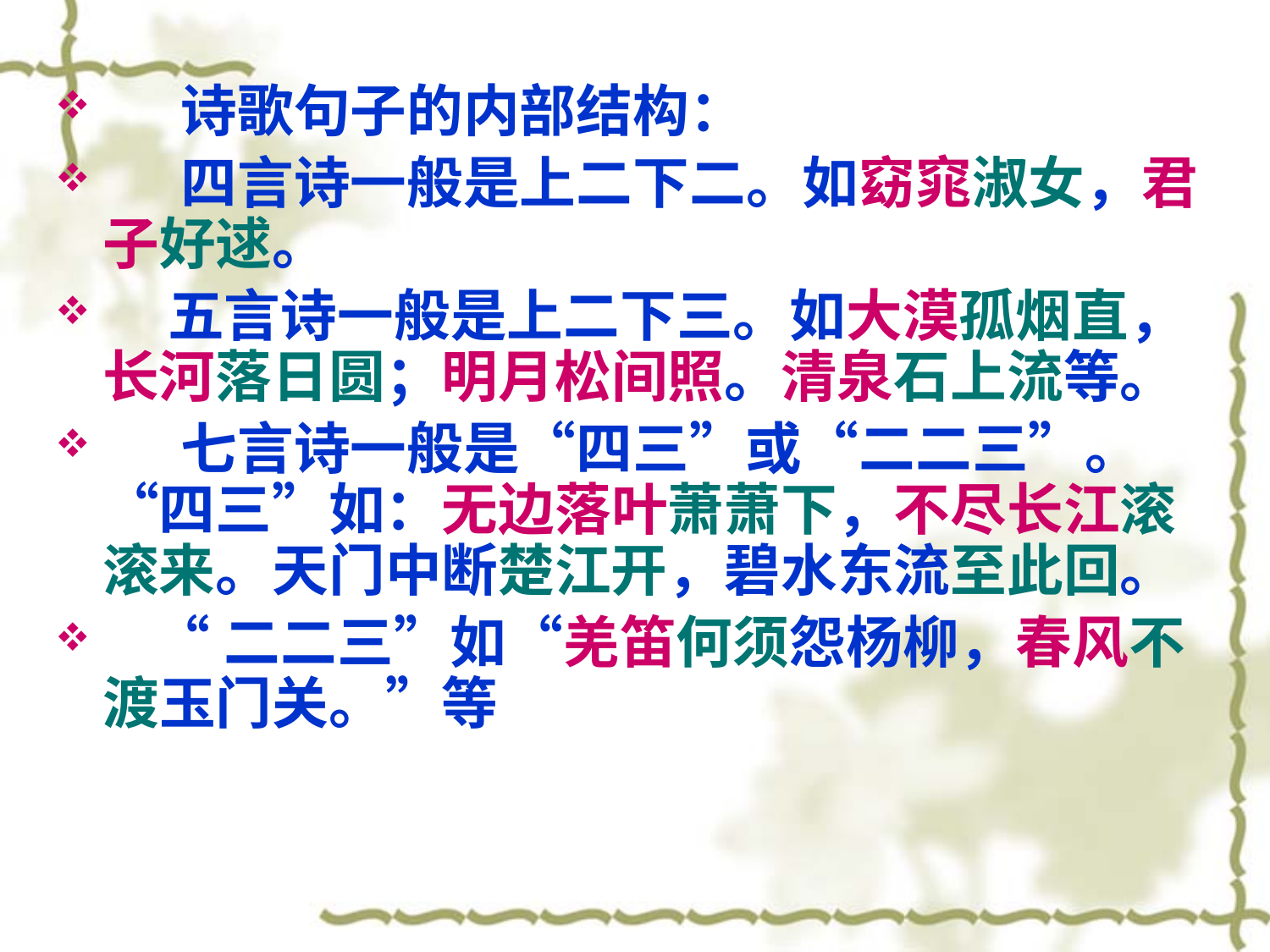

诗歌句子的内部结构：
     四言诗一般是上二下二。如窈窕淑女，君子好逑。
    五言诗一般是上二下三。如大漠孤烟直，长河落日圆；明月松间照。清泉石上流等。
     七言诗一般是“四三”或“二二三”。“四三”如：无边落叶萧萧下，不尽长江滚滚来。天门中断楚江开，碧水东流至此回。
    “二二三”如“羌笛何须怨杨柳，春风不渡玉门关。”等

#